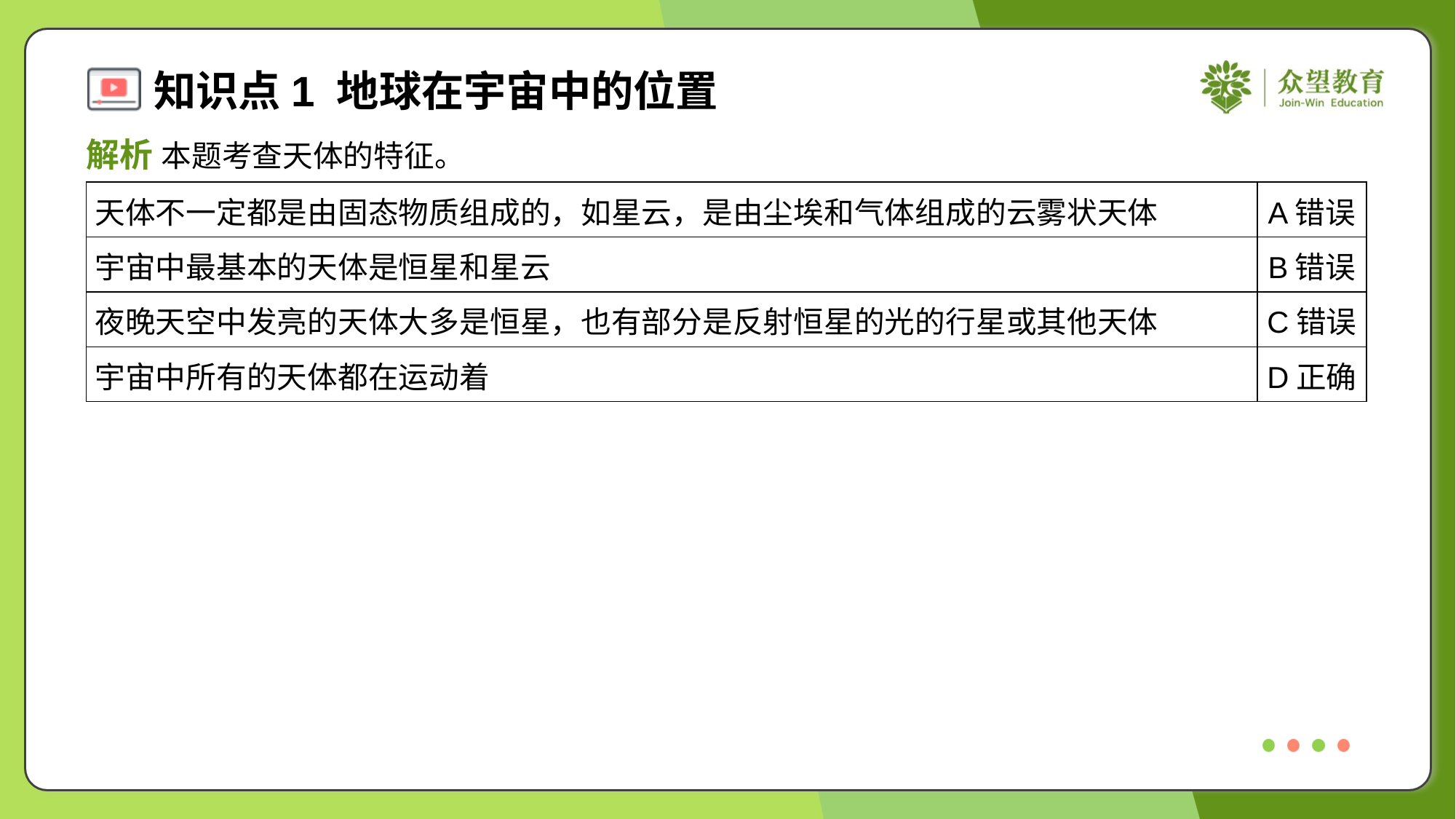

解析 本题考查天体的特征。
| 天体不一定都是由固态物质组成的，如星云，是由尘埃和气体组成的云雾状天体 | A错误 |
| --- | --- |
| 宇宙中最基本的天体是恒星和星云 | B错误 |
| 夜晚天空中发亮的天体大多是恒星，也有部分是反射恒星的光的行星或其他天体 | C错误 |
| 宇宙中所有的天体都在运动着 | D正确 |